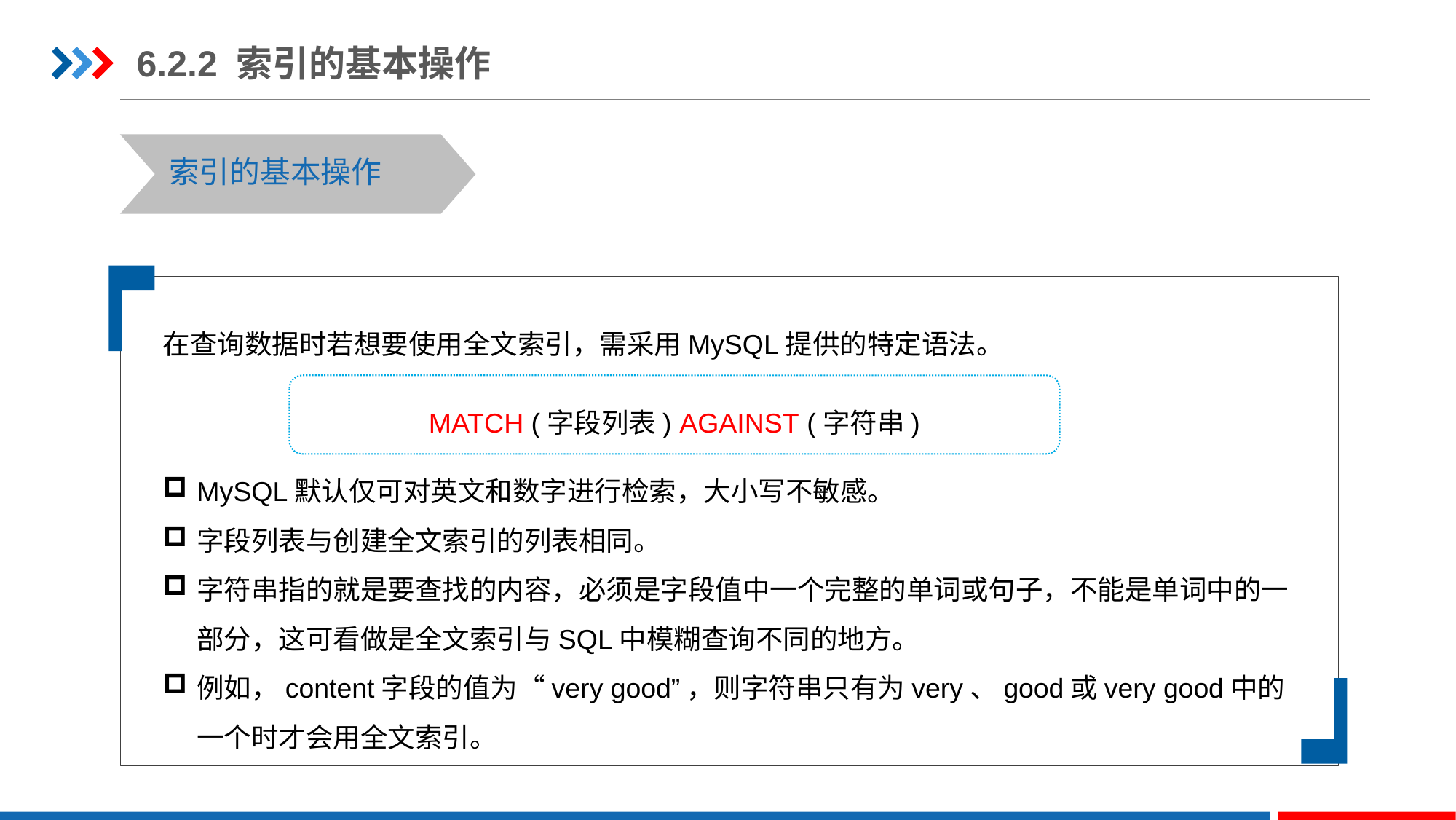

6.2.2 索引的基本操作

索引的基本操作

在查询数据时若想要使用全文索引，需采用MySQL提供的特定语法。

MySQL默认仅可对英文和数字进行检索，大小写不敏感。
字段列表与创建全文索引的列表相同。
字符串指的就是要查找的内容，必须是字段值中一个完整的单词或句子，不能是单词中的一部分，这可看做是全文索引与SQL中模糊查询不同的地方。
例如，content字段的值为“very good”，则字符串只有为very、good或very good中的一个时才会用全文索引。

MATCH (字段列表) AGAINST (字符串)